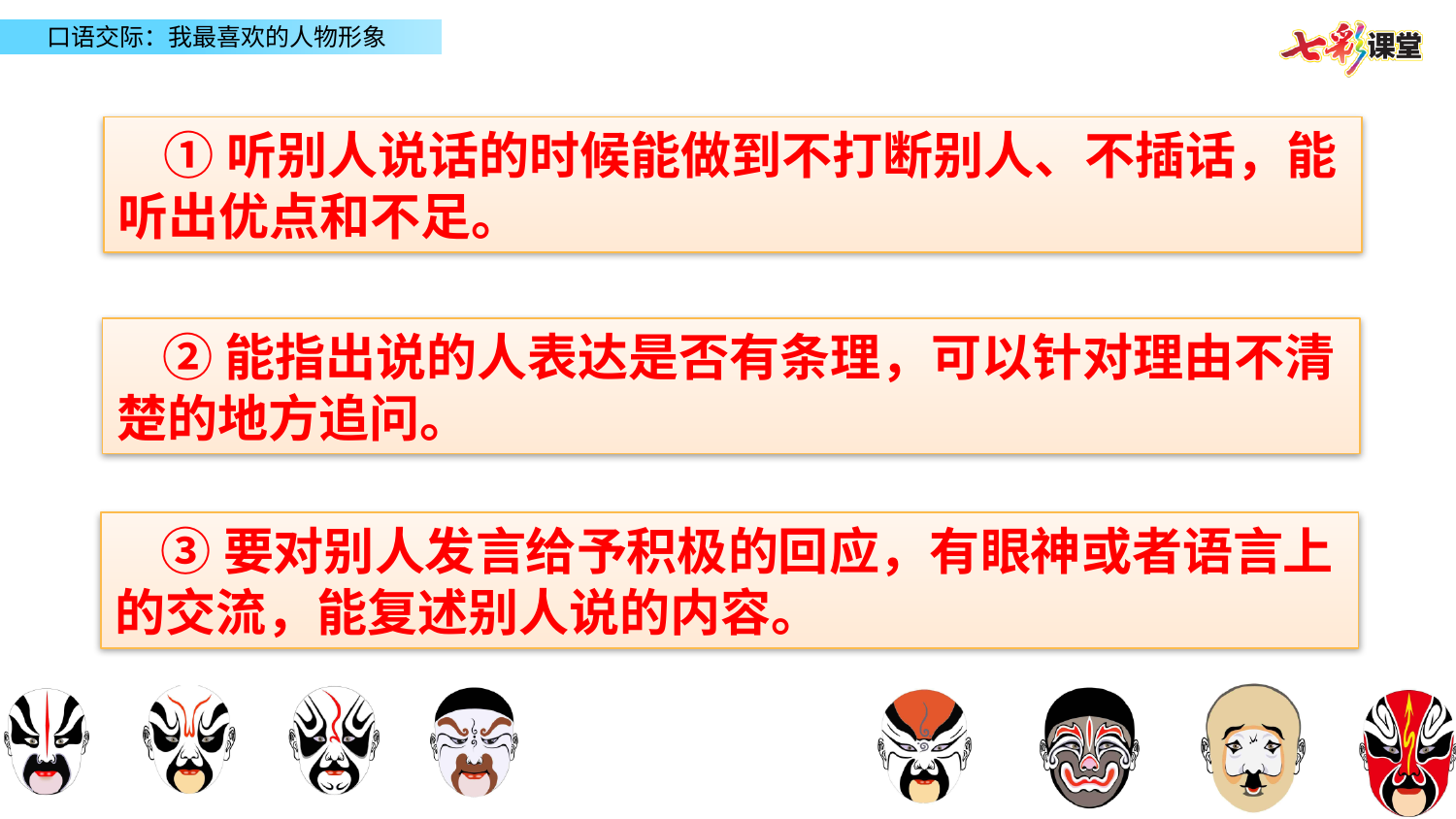

①听别人说话的时候能做到不打断别人、不插话，能听出优点和不足。
    ②能指出说的人表达是否有条理，可以针对理由不清楚的地方追问。
    ③要对别人发言给予积极的回应，有眼神或者语言上的交流，能复述别人说的内容。